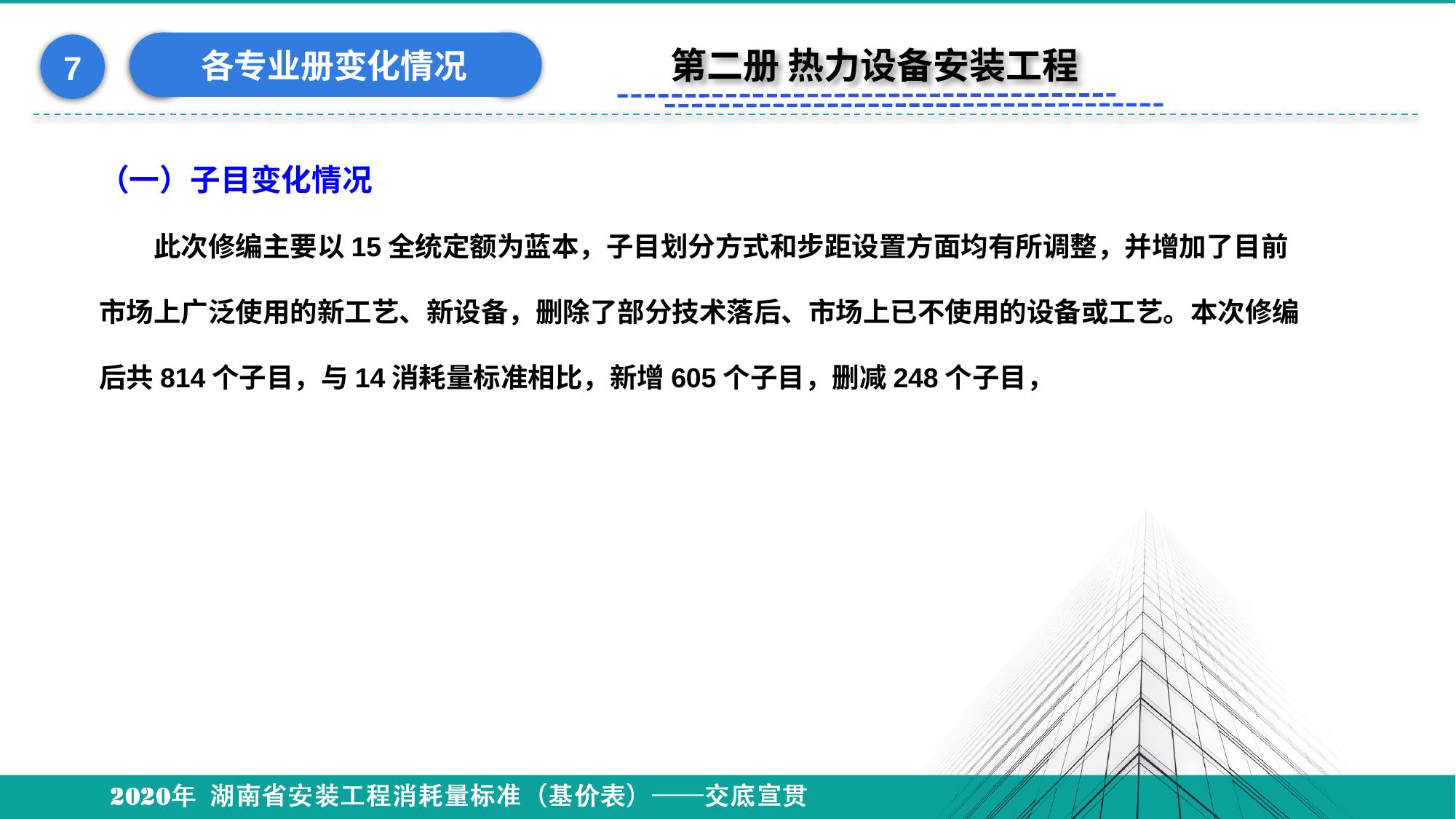

各专业册变化情况

7
第二册 热力设备安装工程
（一）子目变化情况
此次修编主要以15全统定额为蓝本，子目划分方式和步距设置方面均有所调整，并增加了目前市场上广泛使用的新工艺、新设备，删除了部分技术落后、市场上已不使用的设备或工艺。本次修编后共814个子目，与14消耗量标准相比，新增605个子目，删减248个子目，